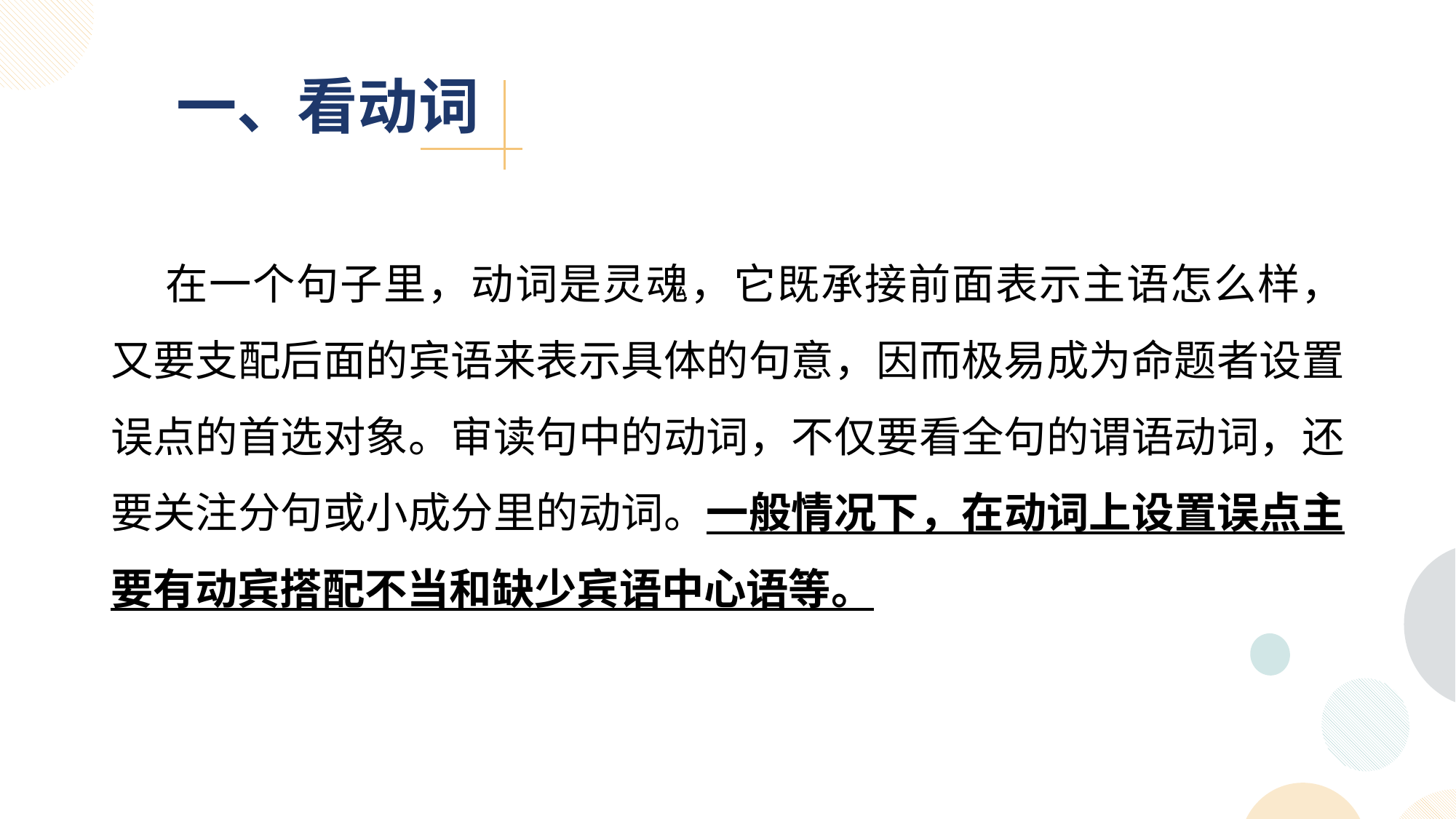

一、看动词
    在一个句子里，动词是灵魂，它既承接前面表示主语怎么样，又要支配后面的宾语来表示具体的句意，因而极易成为命题者设置误点的首选对象。审读句中的动词，不仅要看全句的谓语动词，还要关注分句或小成分里的动词。一般情况下，在动词上设置误点主要有动宾搭配不当和缺少宾语中心语等。